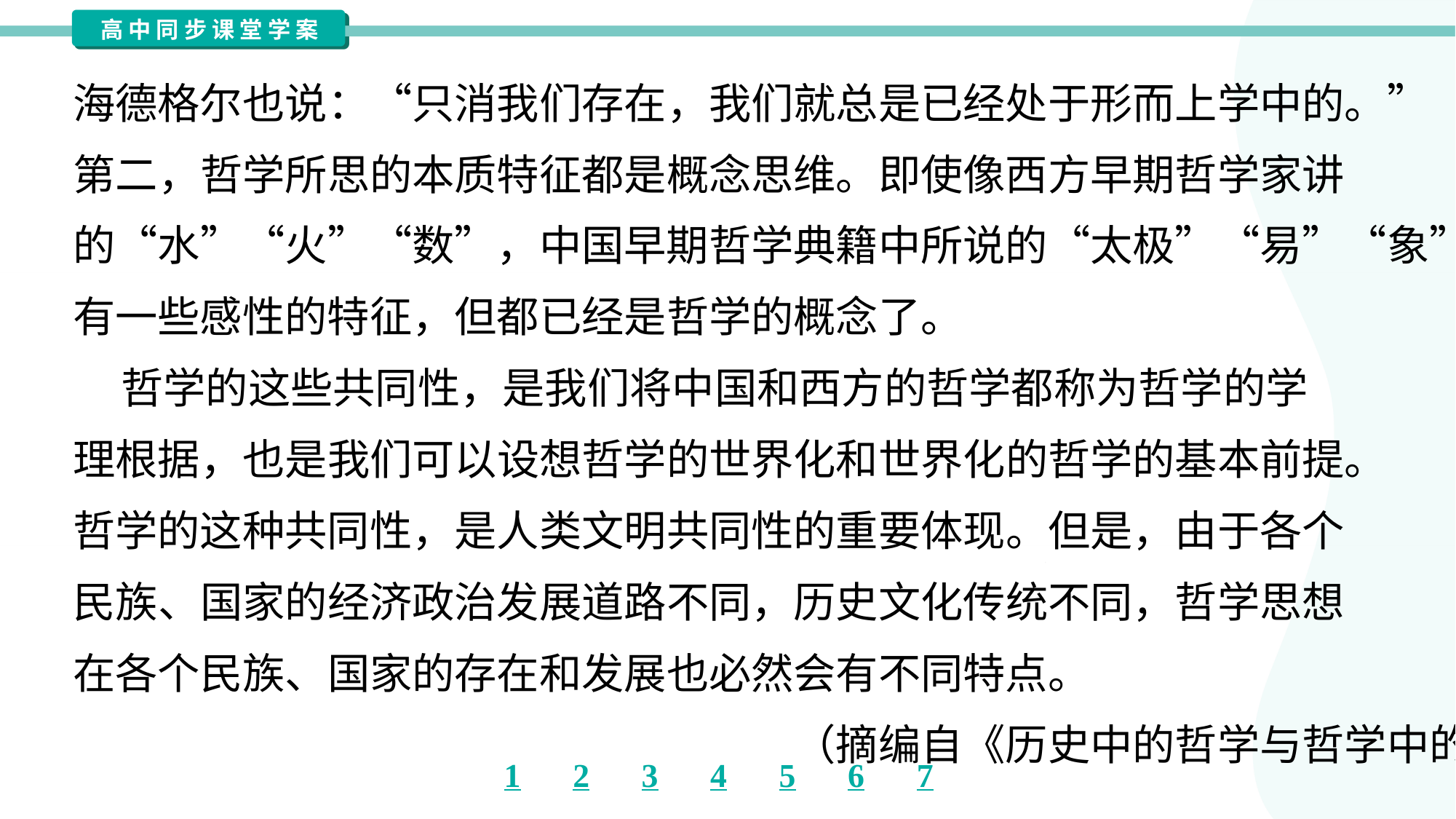

海德格尔也说：“只消我们存在，我们就总是已经处于形而上学中的。”
第二，哲学所思的本质特征都是概念思维。即使像西方早期哲学家讲
的“水”“火”“数”，中国早期哲学典籍中所说的“太极”“易”“象”等，虽然
有一些感性的特征，但都已经是哲学的概念了。
    哲学的这些共同性，是我们将中国和西方的哲学都称为哲学的学
理根据，也是我们可以设想哲学的世界化和世界化的哲学的基本前提。
哲学的这种共同性，是人类文明共同性的重要体现。但是，由于各个
民族、国家的经济政治发展道路不同，历史文化传统不同，哲学思想
在各个民族、国家的存在和发展也必然会有不同特点。
（摘编自《历史中的哲学与哲学中的历史》）